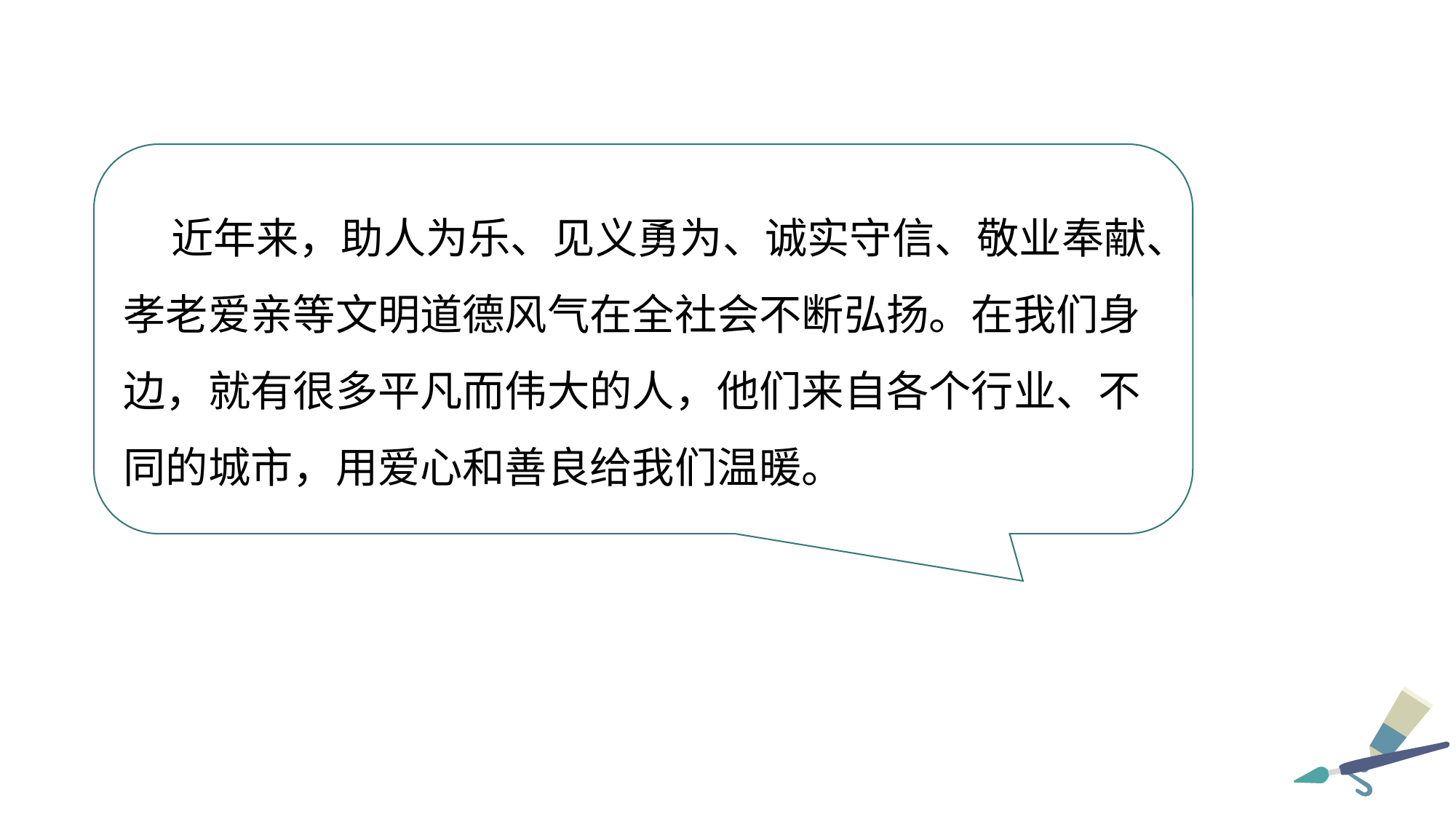

近年来，助人为乐、见义勇为、诚实守信、敬业奉献、孝老爱亲等文明道德风气在全社会不断弘扬。在我们身边，就有很多平凡而伟大的人，他们来自各个行业、不同的城市，用爱心和善良给我们温暖。